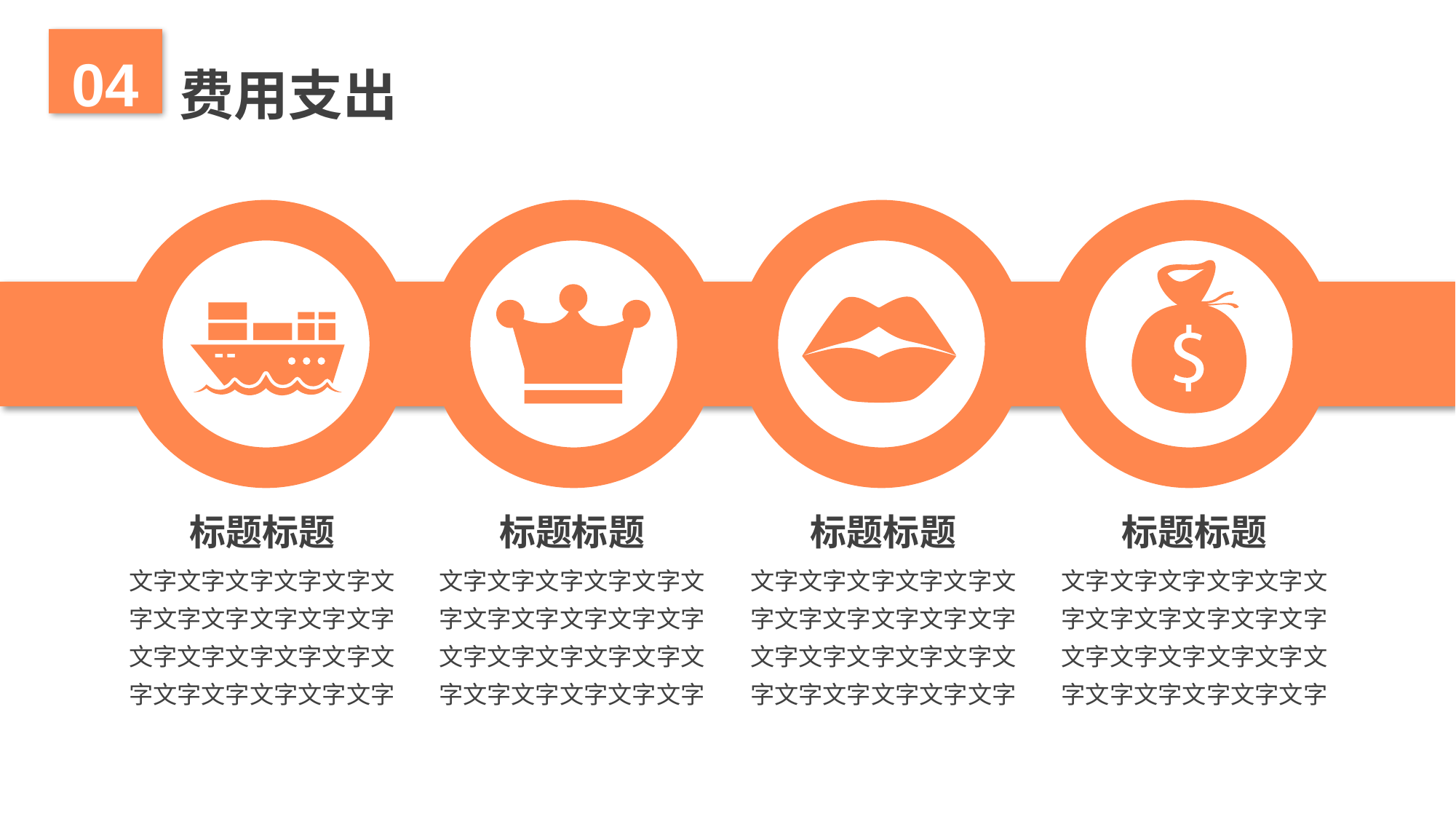

04
费用支出

标题标题
标题标题
标题标题
标题标题
文字文字文字文字文字文字文字文字文字文字文字文字文字文字文字文字文字文字文字文字文字文字
文字文字文字文字文字文字文字文字文字文字文字文字文字文字文字文字文字文字文字文字文字文字
文字文字文字文字文字文字文字文字文字文字文字文字文字文字文字文字文字文字文字文字文字文字
文字文字文字文字文字文字文字文字文字文字文字文字文字文字文字文字文字文字文字文字文字文字